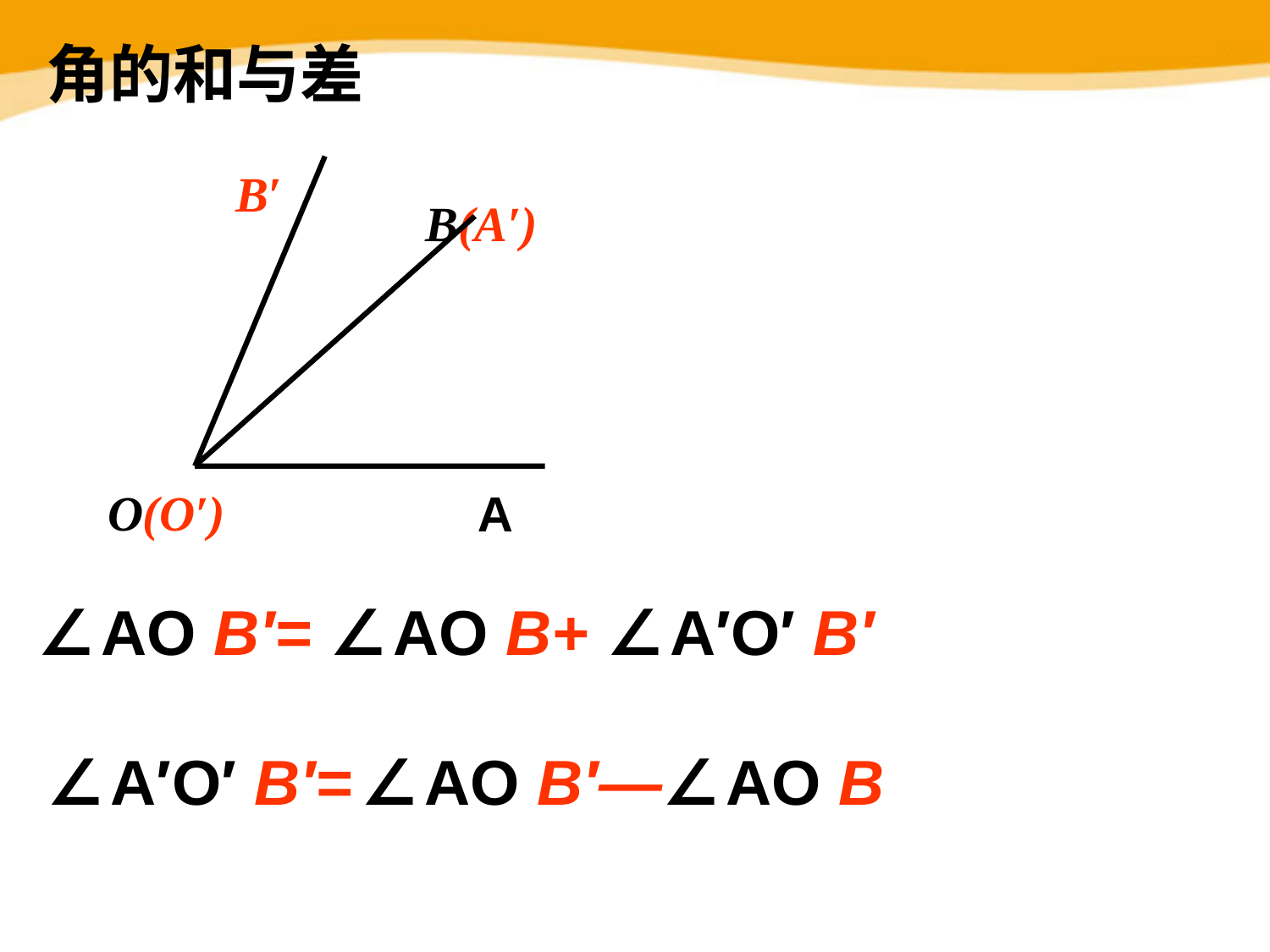

# 角的和与差

B′
B(A′)

O(O′)
A
∠AO B′= ∠AO B+ ∠A′O′ B′
∠A′O′ B′= ∠AO B′—∠AO B